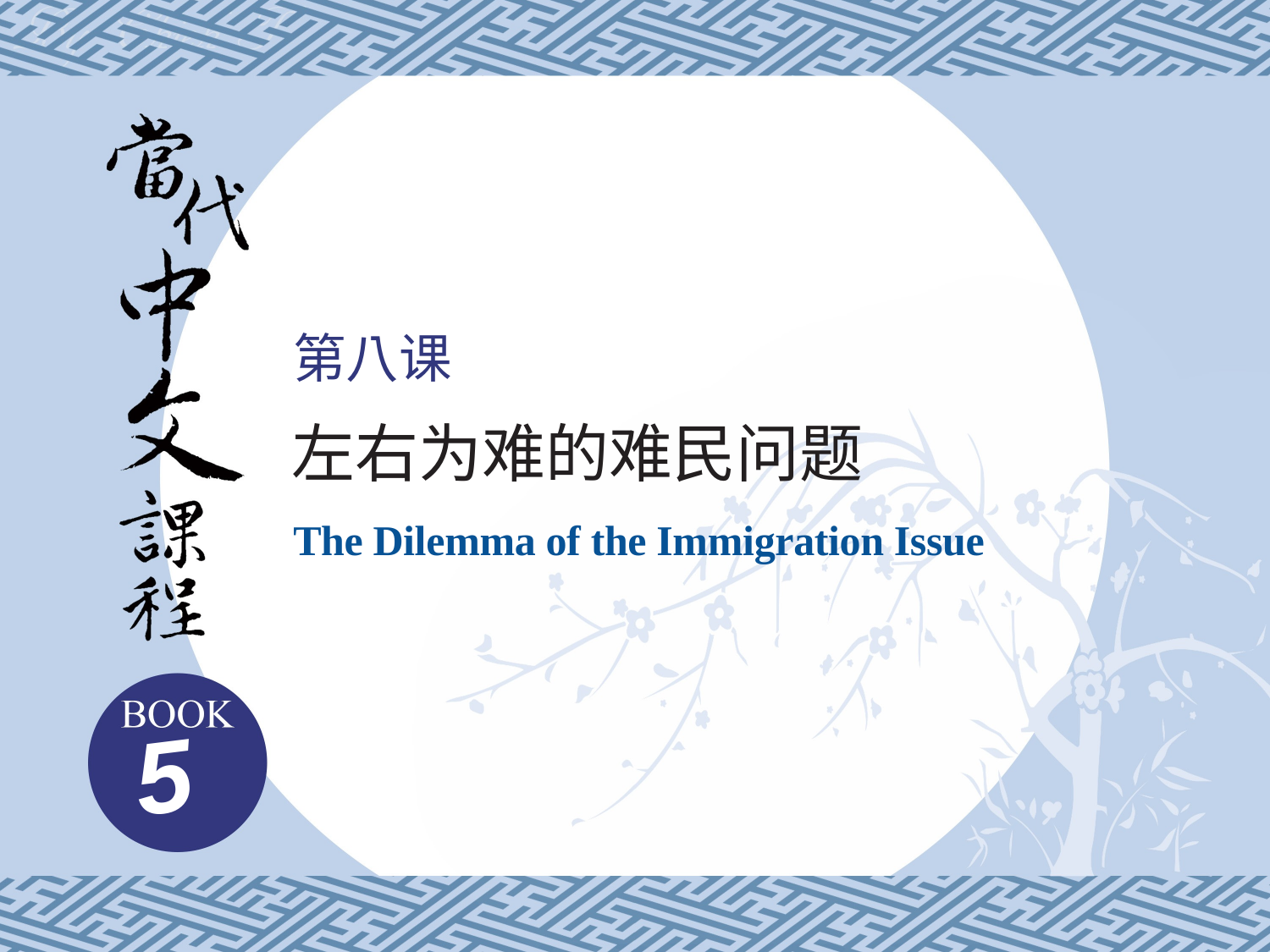

第八课
左右为难的难民问题
The Dilemma of the Immigration Issue
5